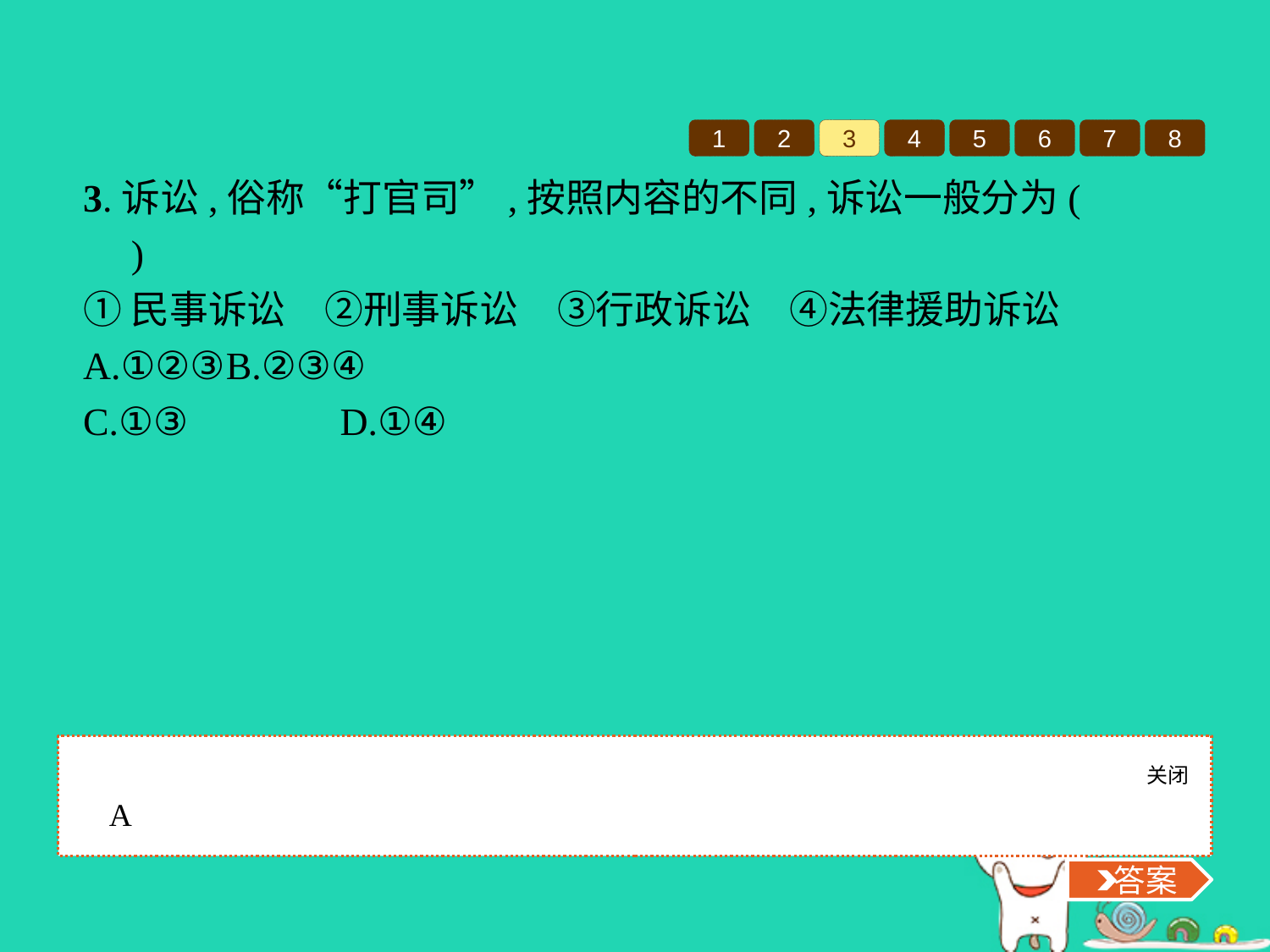

1
2
3
4
5
6
7
8
3.诉讼,俗称“打官司”,按照内容的不同,诉讼一般分为(　　)
①民事诉讼　②刑事诉讼　③行政诉讼　④法律援助诉讼
A.①②③	B.②③④
C.①③		D.①④

关闭
  答案

A
  答案